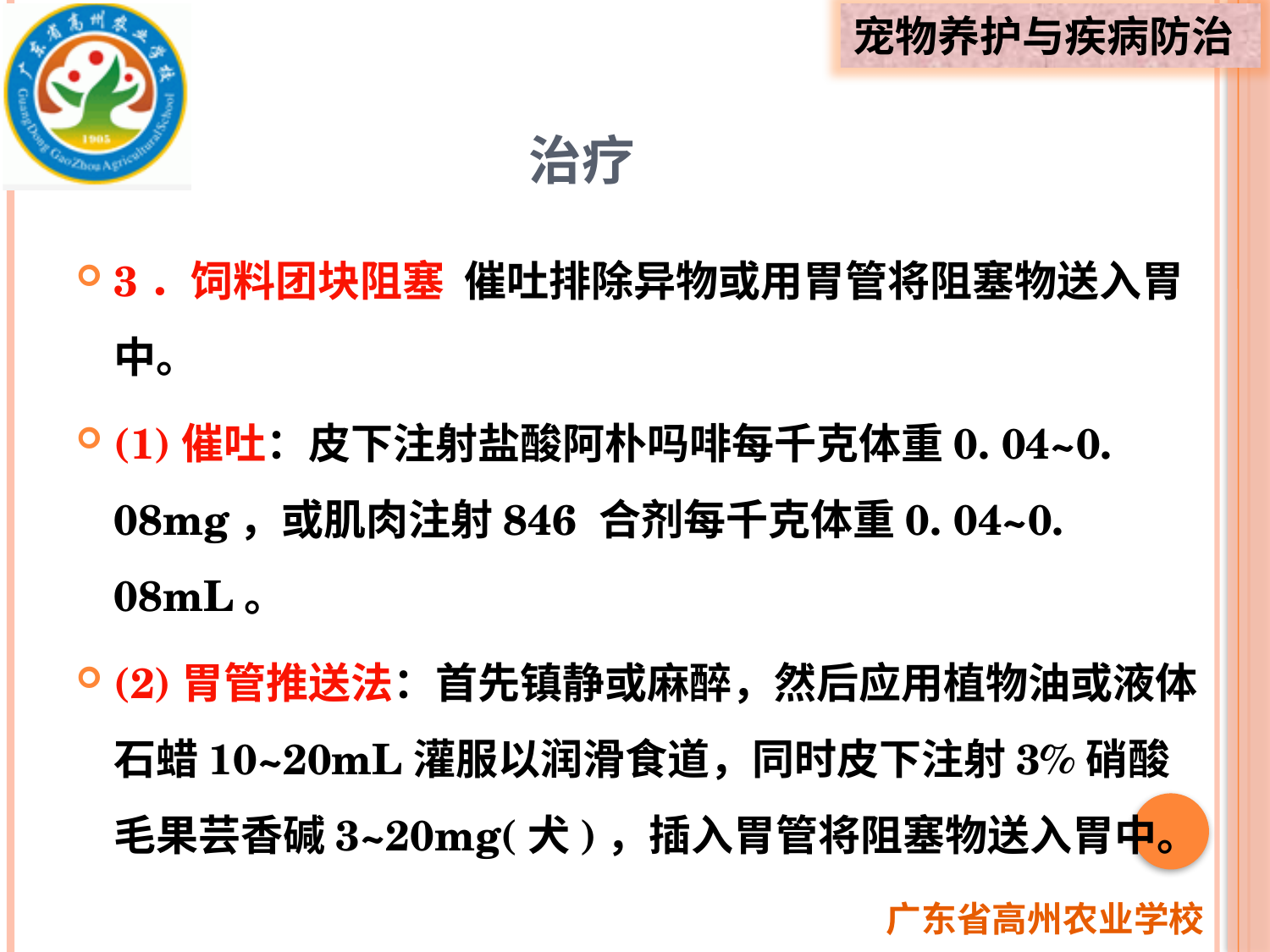

# 治疗
3．饲料团块阻塞  催吐排除异物或用胃管将阻塞物送入胃中。
(1)催吐：皮下注射盐酸阿朴吗啡每千克体重0. 04~0. 08mg，或肌肉注射846 合剂每千克体重0. 04~0. 08mL。
(2)胃管推送法：首先镇静或麻醉，然后应用植物油或液体石蜡10~20mL灌服以润滑食道，同时皮下注射3%硝酸毛果芸香碱3~20mg(犬)，插入胃管将阻塞物送入胃中。